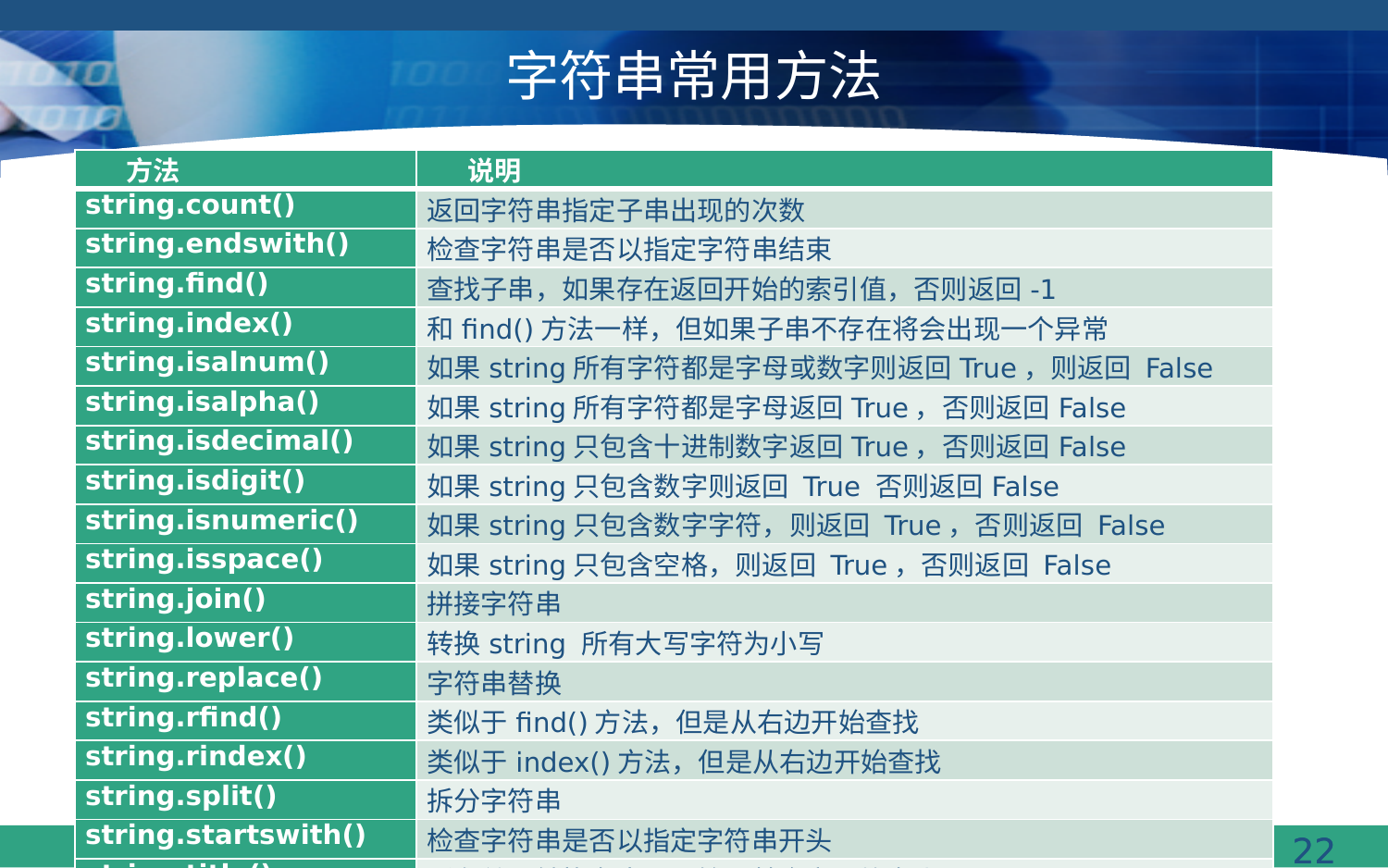

# 字符串常用方法
| 方法 | 说明 |
| --- | --- |
| string.count() | 返回字符串指定子串出现的次数 |
| string.endswith() | 检查字符串是否以指定字符串结束 |
| string.find() | 查找子串，如果存在返回开始的索引值，否则返回-1 |
| string.index() | 和find()方法一样，但如果子串不存在将会出现一个异常 |
| string.isalnum() | 如果string所有字符都是字母或数字则返回True，则返回 False |
| string.isalpha() | 如果string所有字符都是字母返回True，否则返回False |
| string.isdecimal() | 如果string只包含十进制数字返回True，否则返回False |
| string.isdigit() | 如果string只包含数字则返回 True 否则返回False |
| string.isnumeric() | 如果string只包含数字字符，则返回 True，否则返回 False |
| string.isspace() | 如果string只包含空格，则返回 True，否则返回 False |
| string.join() | 拼接字符串 |
| string.lower() | 转换string 所有大写字符为小写 |
| string.replace() | 字符串替换 |
| string.rfind() | 类似于find()方法，但是从右边开始查找 |
| string.rindex() | 类似于index()方法，但是从右边开始查找 |
| string.split() | 拆分字符串 |
| string.startswith() | 检查字符串是否以指定字符串开头 |
| string.title() | 所有单词转换为大写开始，其余字母均为小写 |
| string.upper() | 转换string的小写字母为大写 |